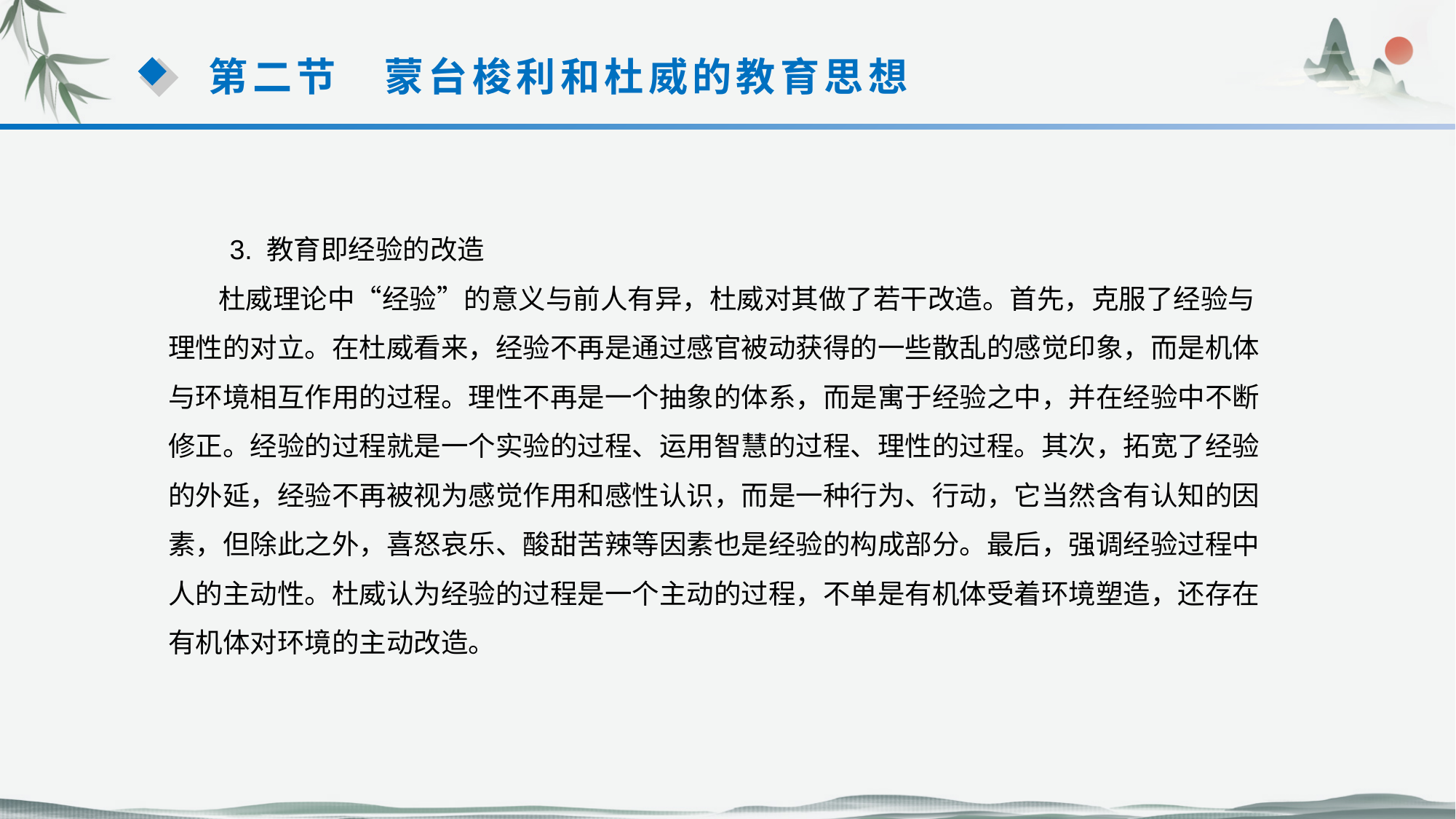

第二节　蒙台梭利和杜威的教育思想

        3. 教育即经验的改造
       杜威理论中“经验”的意义与前人有异，杜威对其做了若干改造。首先，克服了经验与
理性的对立。在杜威看来，经验不再是通过感官被动获得的一些散乱的感觉印象，而是机体
与环境相互作用的过程。理性不再是一个抽象的体系，而是寓于经验之中，并在经验中不断
修正。经验的过程就是一个实验的过程、运用智慧的过程、理性的过程。其次，拓宽了经验
的外延，经验不再被视为感觉作用和感性认识，而是一种行为、行动，它当然含有认知的因
素，但除此之外，喜怒哀乐、酸甜苦辣等因素也是经验的构成部分。最后，强调经验过程中
人的主动性。杜威认为经验的过程是一个主动的过程，不单是有机体受着环境塑造，还存在
有机体对环境的主动改造。